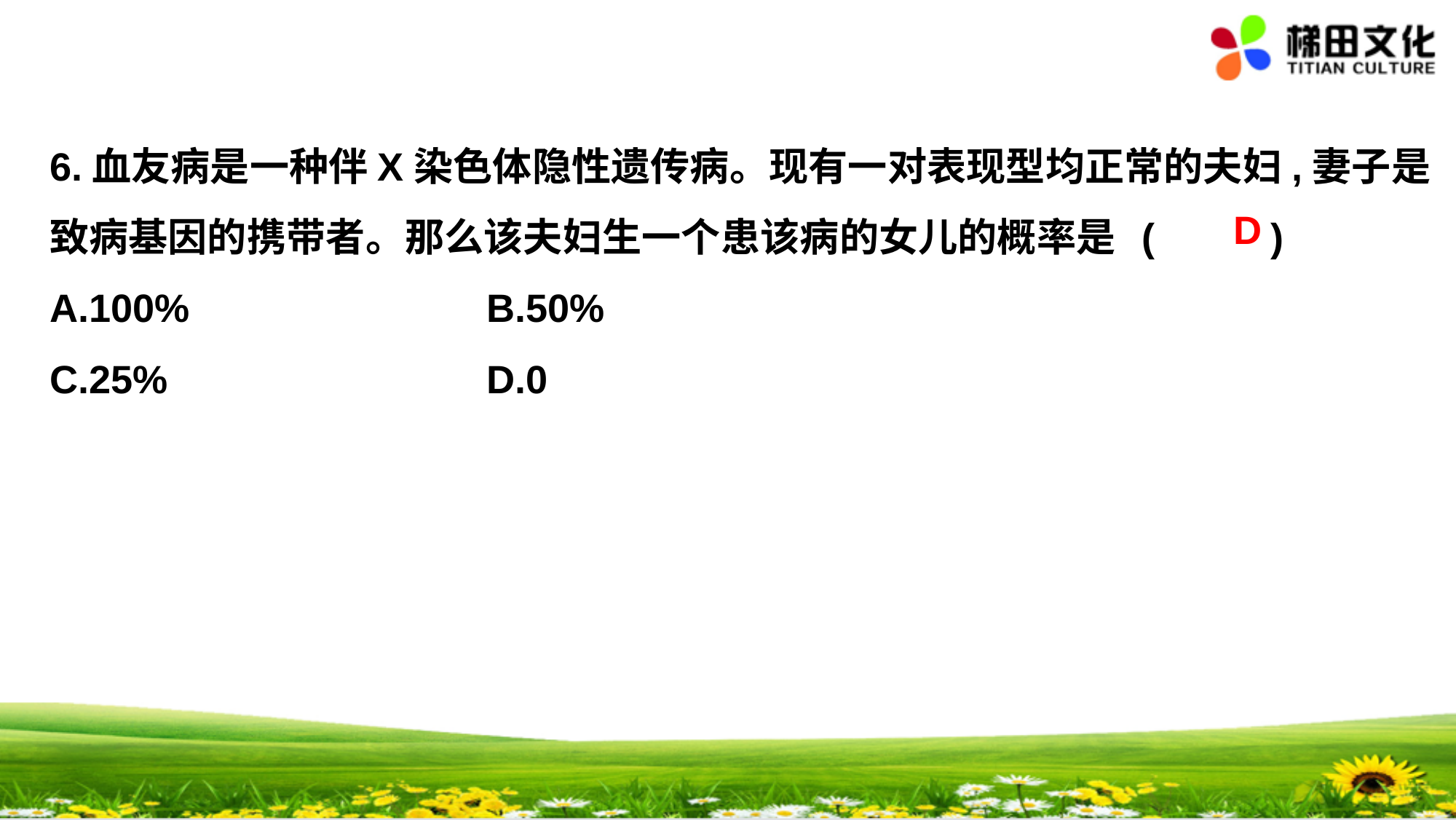

6.血友病是一种伴X染色体隐性遗传病。现有一对表现型均正常的夫妇,妻子是
致病基因的携带者。那么该夫妇生一个患该病的女儿的概率是	(　  　)
A.100%			B.50%
C.25%			D.0
D